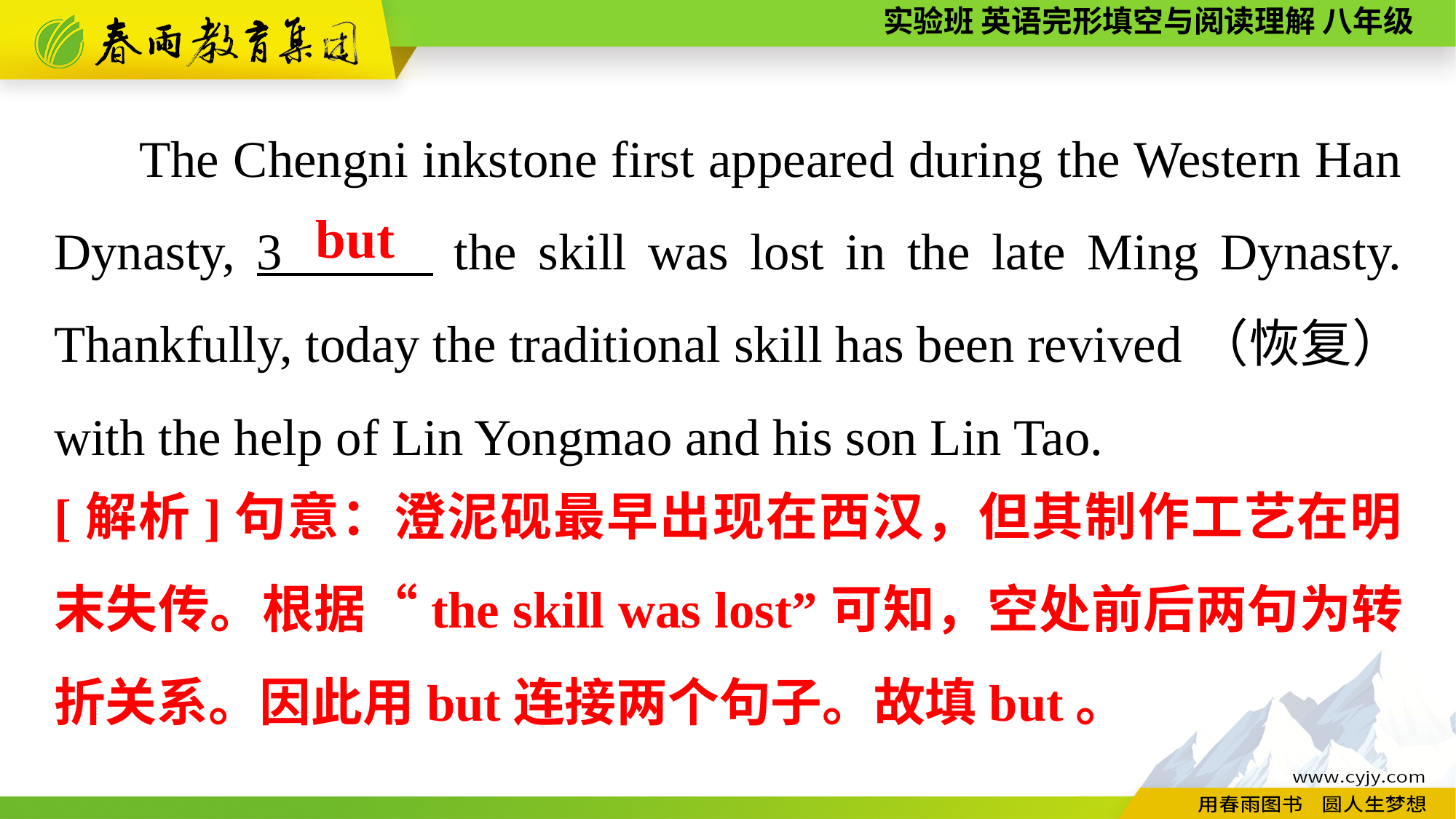

The Chengni inkstone first appeared during the Western Han Dynasty, 3        the skill was lost in the late Ming Dynasty. Thankfully, today the traditional skill has been revived（恢复） with the help of Lin Yongmao and his son Lin Tao.
but
[解析]句意：澄泥砚最早出现在西汉，但其制作工艺在明末失传。根据“the skill was lost”可知，空处前后两句为转折关系。因此用but连接两个句子。故填but。